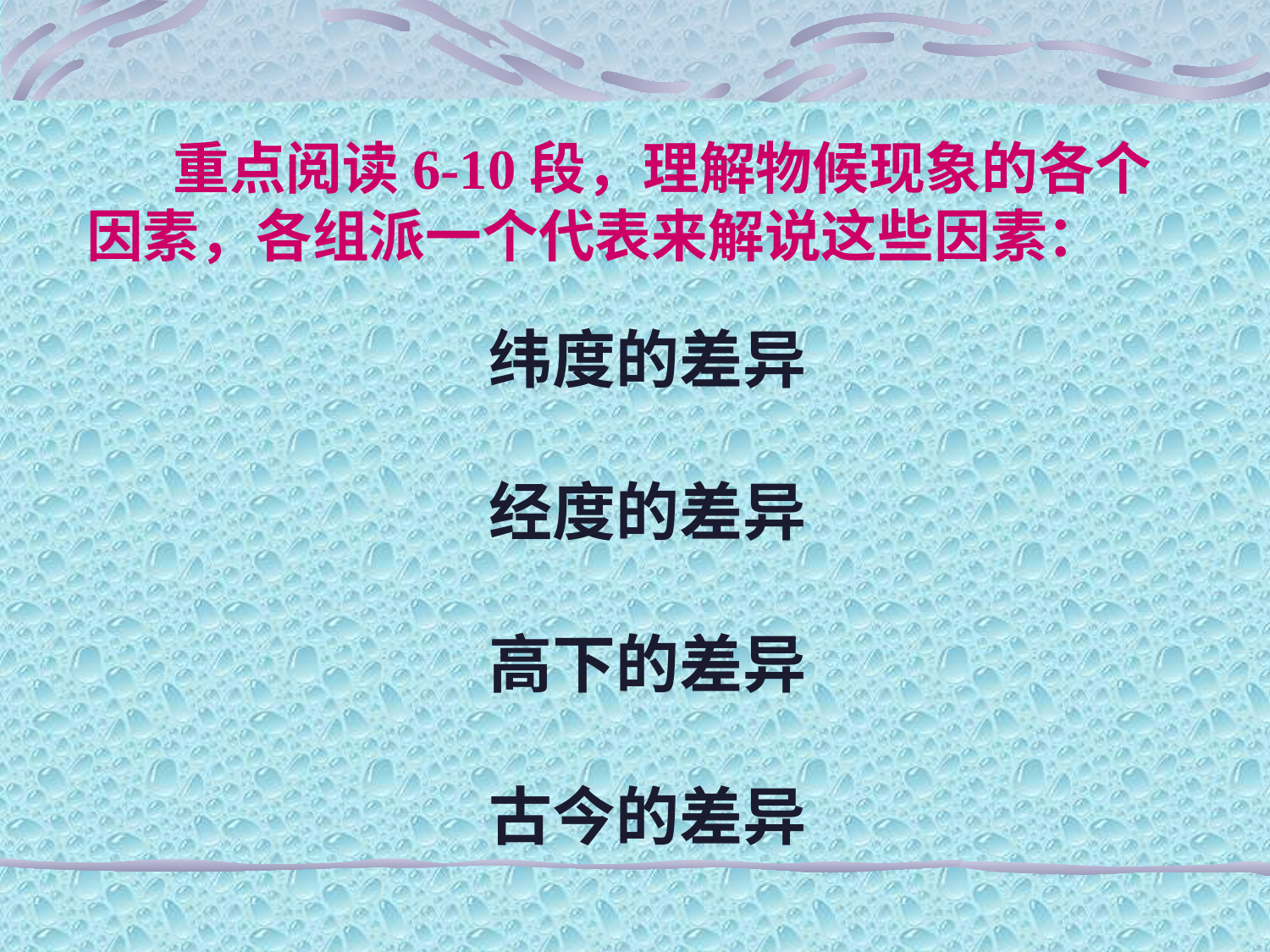

重点阅读6-10段，理解物候现象的各个因素，各组派一个代表来解说这些因素：
纬度的差异

经度的差异

高下的差异

古今的差异